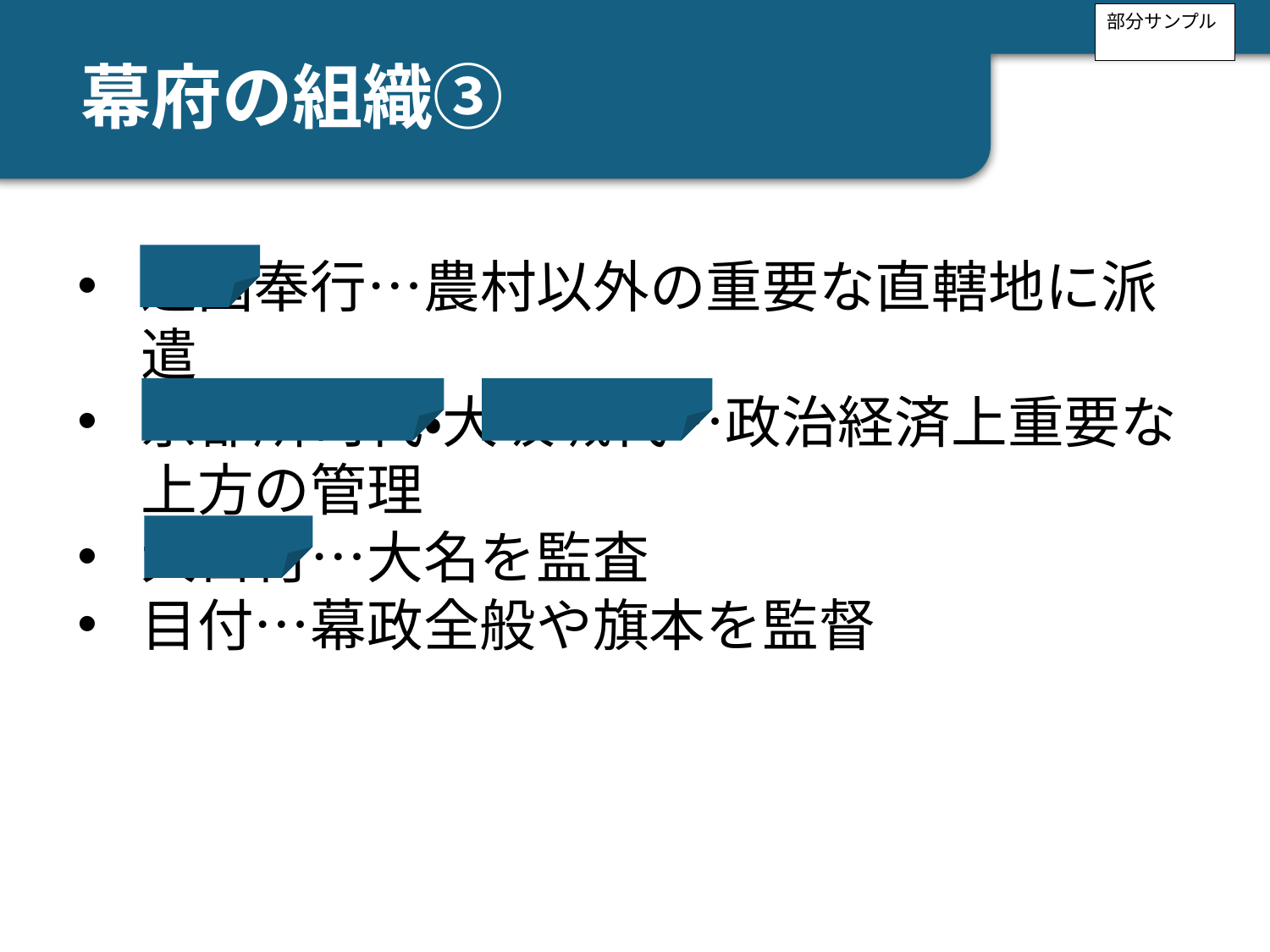

部分サンプル
幕府の組織③

遠国奉行…農村以外の重要な直轄地に派遣
京都所司代・大坂城代…政治経済上重要な上方の管理
大目付…大名を監査
目付…幕政全般や旗本を監督